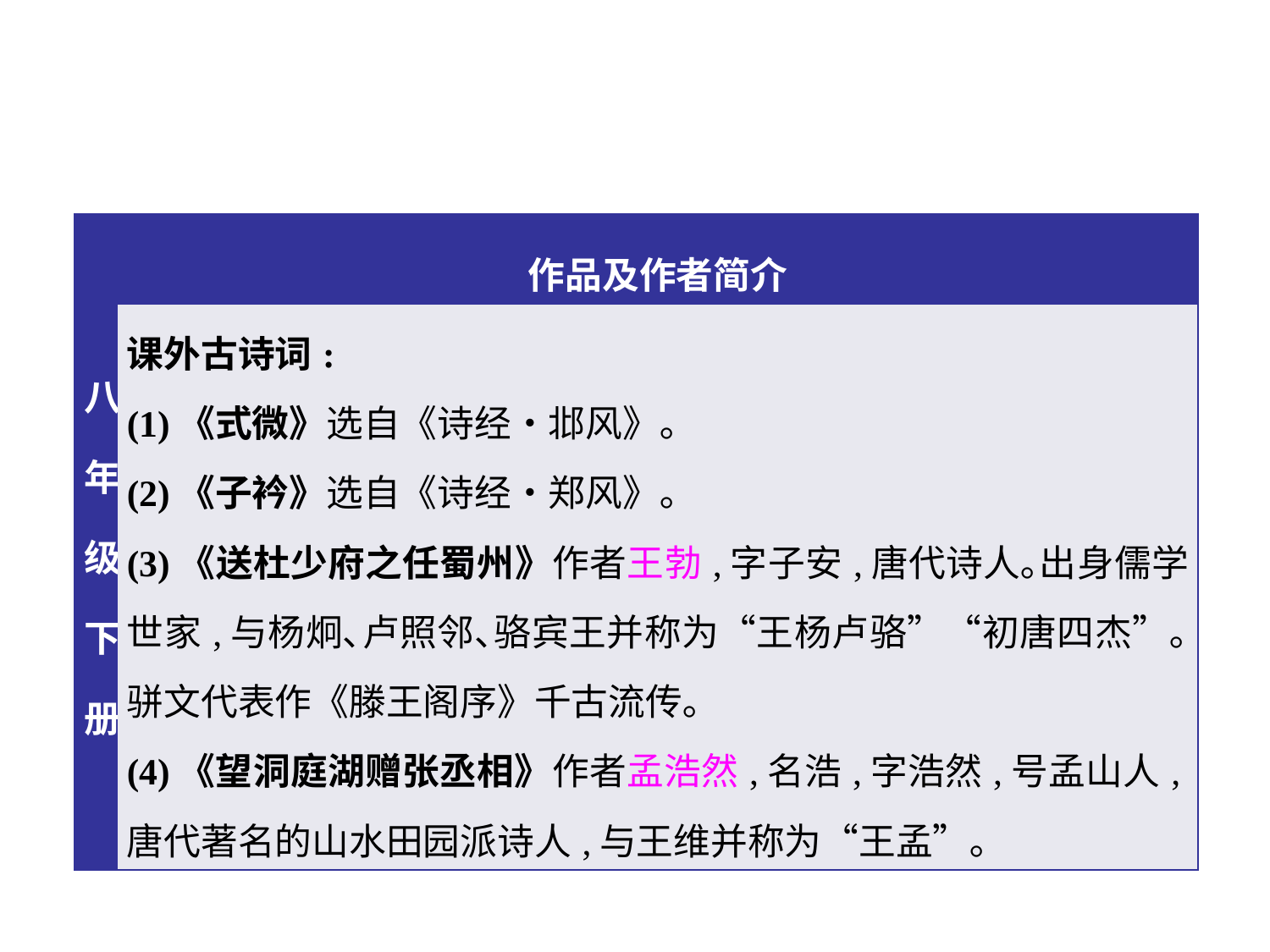

| 八年级下册 | 作品及作者简介 |
| --- | --- |
|  | 课外古诗词: (1)《式微》选自《诗经•邶风》｡ (2)《子衿》选自《诗经•郑风》｡ (3)《送杜少府之任蜀州》作者王勃,字子安,唐代诗人｡出身儒学世家,与杨炯､卢照邻､骆宾王并称为“王杨卢骆”“初唐四杰”｡骈文代表作《滕王阁序》千古流传｡ (4)《望洞庭湖赠张丞相》作者孟浩然,名浩,字浩然,号孟山人,唐代著名的山水田园派诗人,与王维并称为“王孟”｡ |